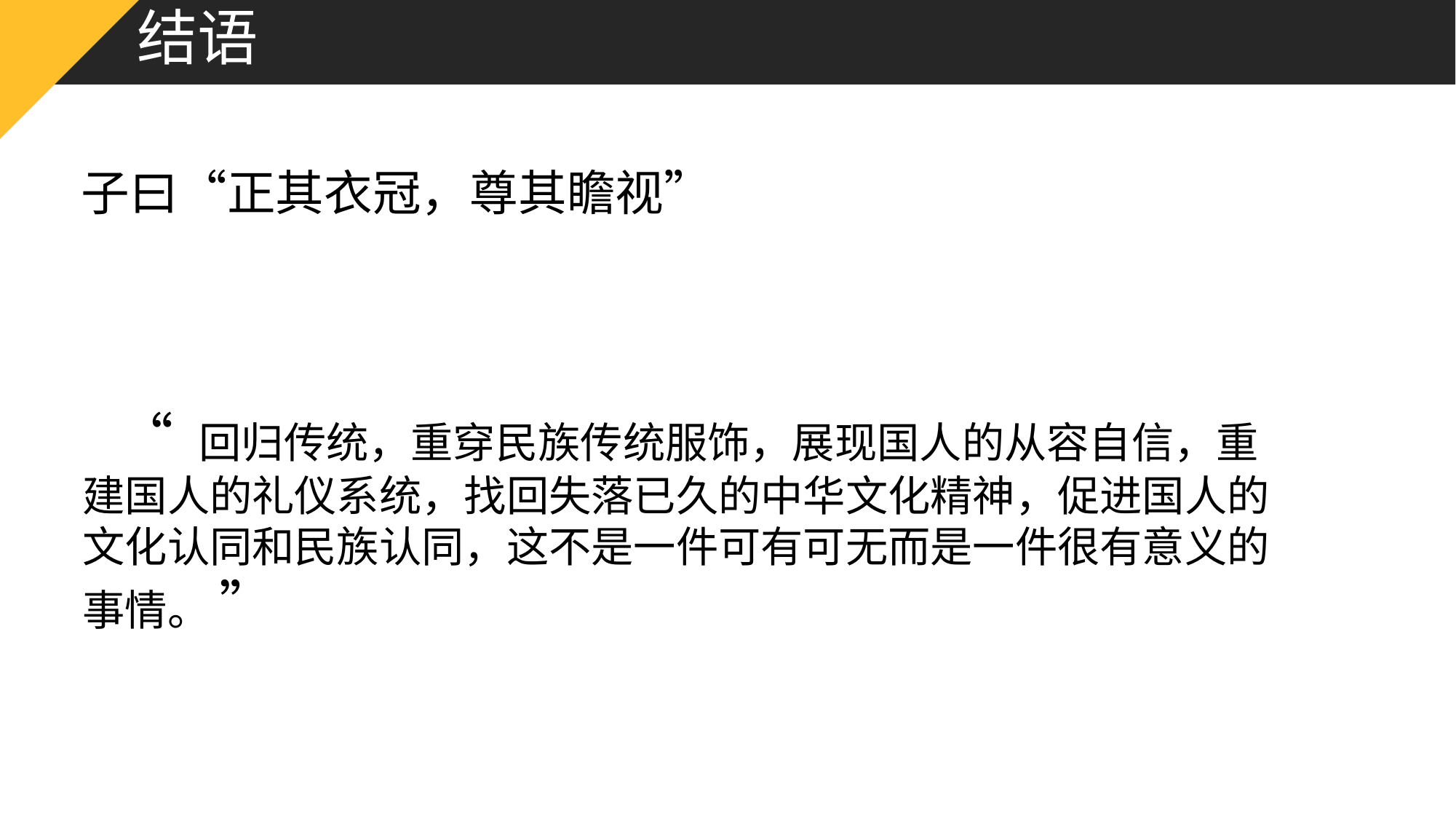

# 结语
子曰“正其衣冠，尊其瞻视”
   “ 回归传统，重穿民族传统服饰，展现国人的从容自信，重建国人的礼仪系统，找回失落已久的中华文化精神，促进国人的文化认同和民族认同，这不是一件可有可无而是一件很有意义的事情。 ”